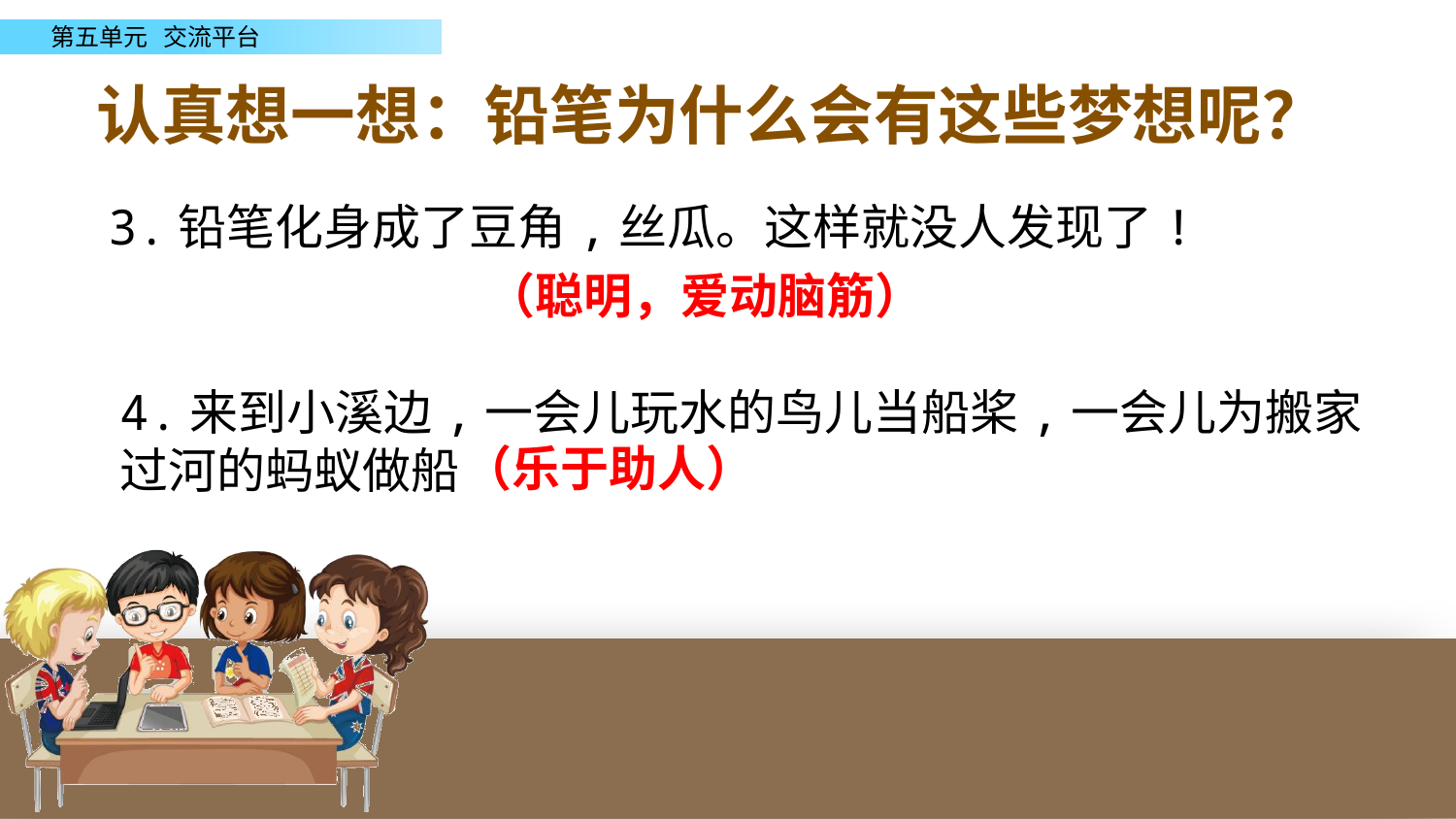

认真想一想：铅笔为什么会有这些梦想呢？
3.铅笔化身成了豆角,丝瓜。这样就没人发现了!
（聪明，爱动脑筋）
4.来到小溪边,一会儿玩水的鸟儿当船桨,一会儿为搬家过河的蚂蚁做船
（乐于助人）